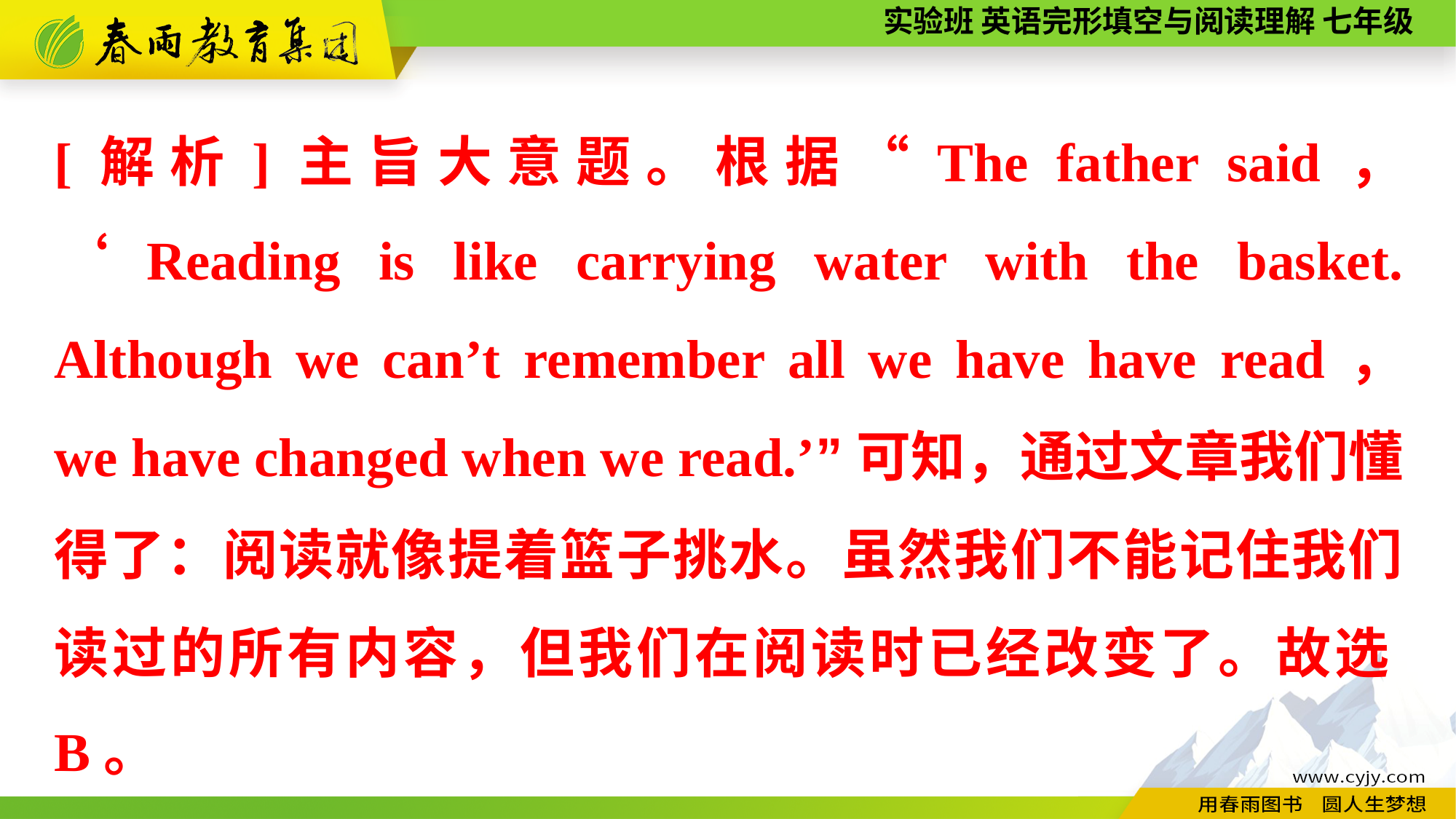

[解析]主旨大意题。根据“The father said， ‘Reading is like carrying water with the basket. Although we can’t remember all we have have read， we have changed when we read.’”可知，通过文章我们懂得了：阅读就像提着篮子挑水。虽然我们不能记住我们读过的所有内容，但我们在阅读时已经改变了。故选B。